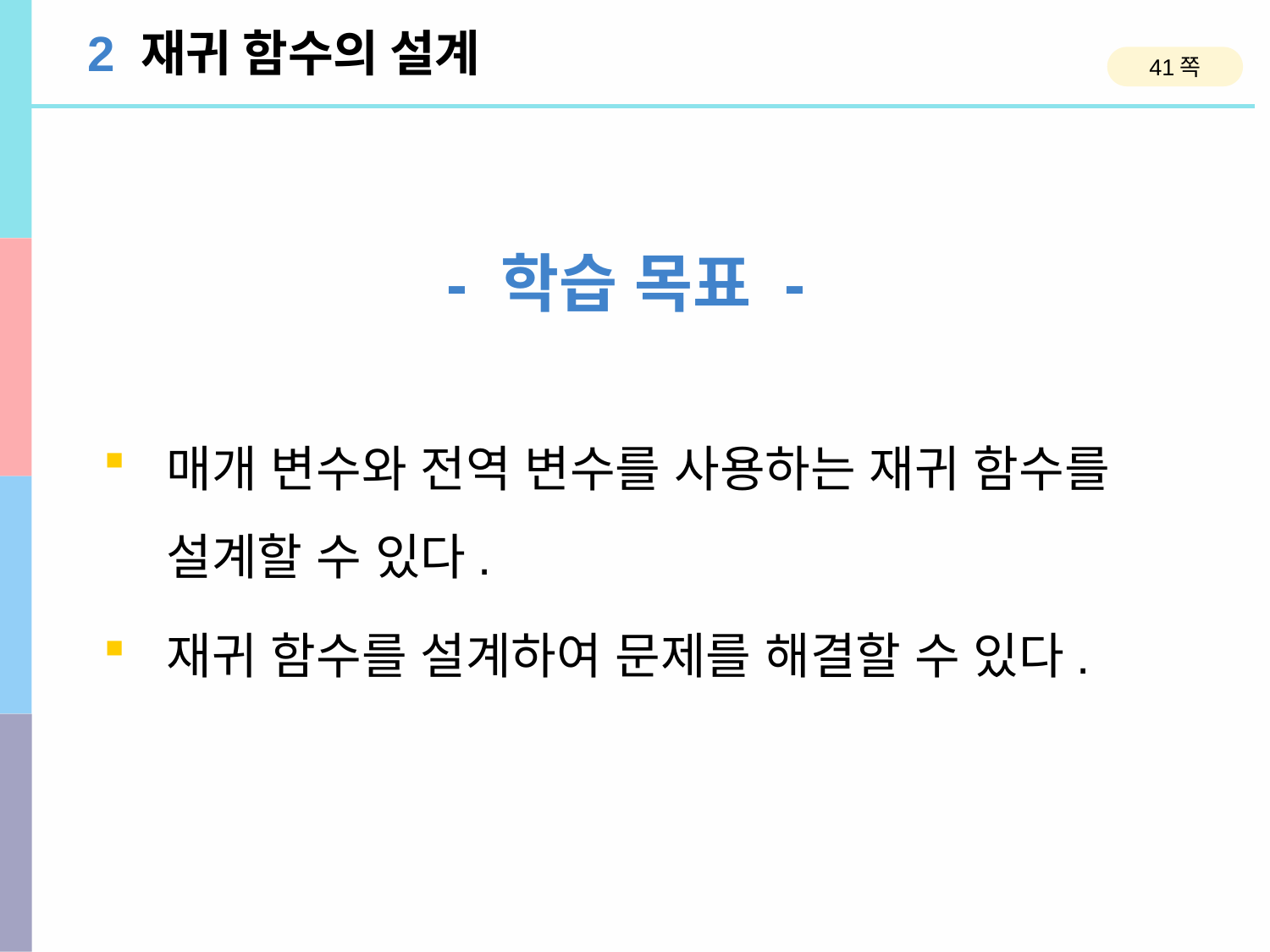

2 재귀 함수의 설계
41쪽

- 학습 목표 -
매개 변수와 전역 변수를 사용하는 재귀 함수를 설계할 수 있다.
재귀 함수를 설계하여 문제를 해결할 수 있다.